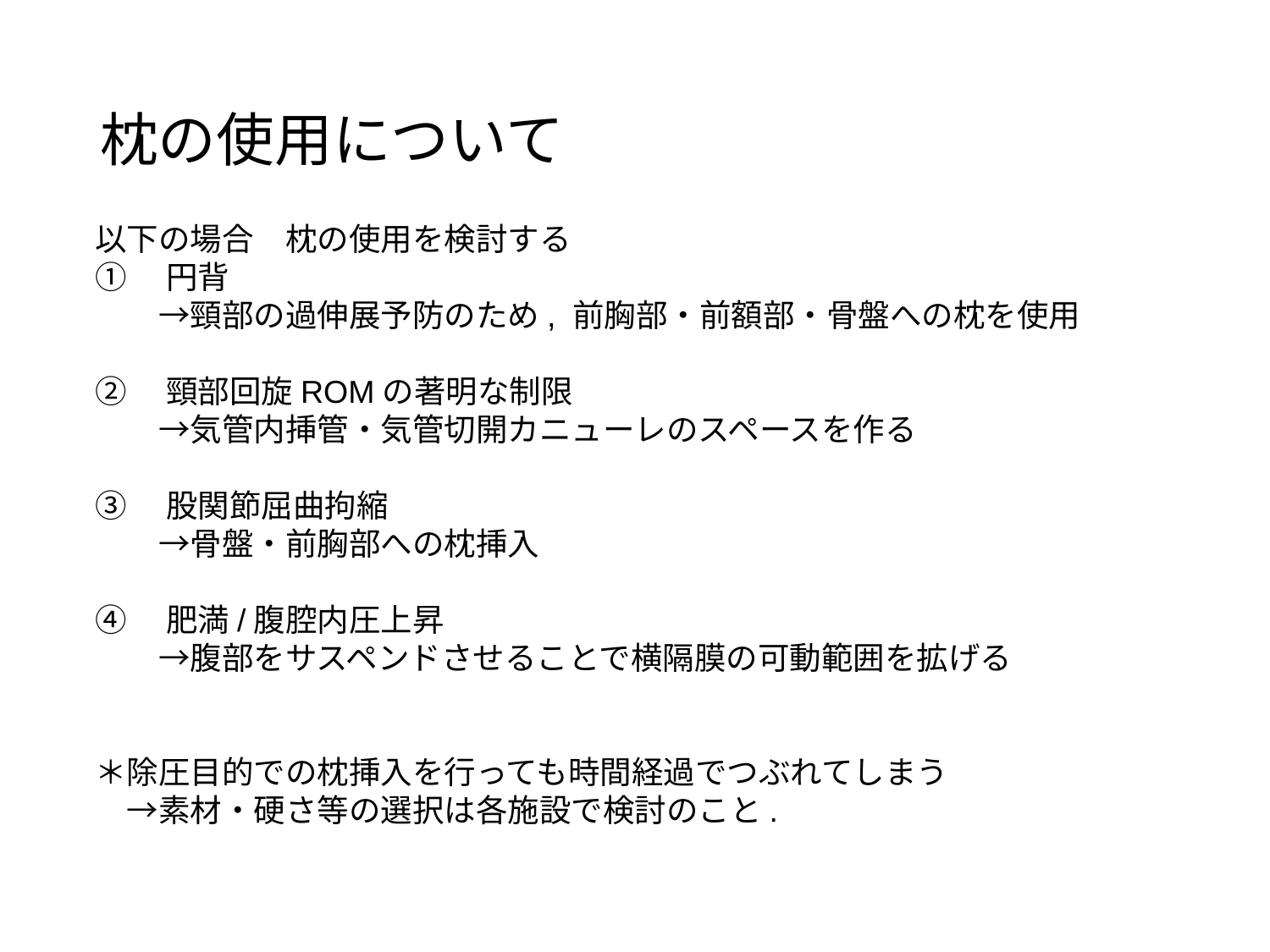

# 枕の使用について
以下の場合　枕の使用を検討する
①　円背
　　→頸部の過伸展予防のため, 前胸部・前額部・骨盤への枕を使用

②　頸部回旋ROMの著明な制限
　　→気管内挿管・気管切開カニューレのスペースを作る

③　股関節屈曲拘縮
　　→骨盤・前胸部への枕挿入

④　肥満/腹腔内圧上昇
　　→腹部をサスペンドさせることで横隔膜の可動範囲を拡げる

＊除圧目的での枕挿入を行っても時間経過でつぶれてしまう
　→素材・硬さ等の選択は各施設で検討のこと.